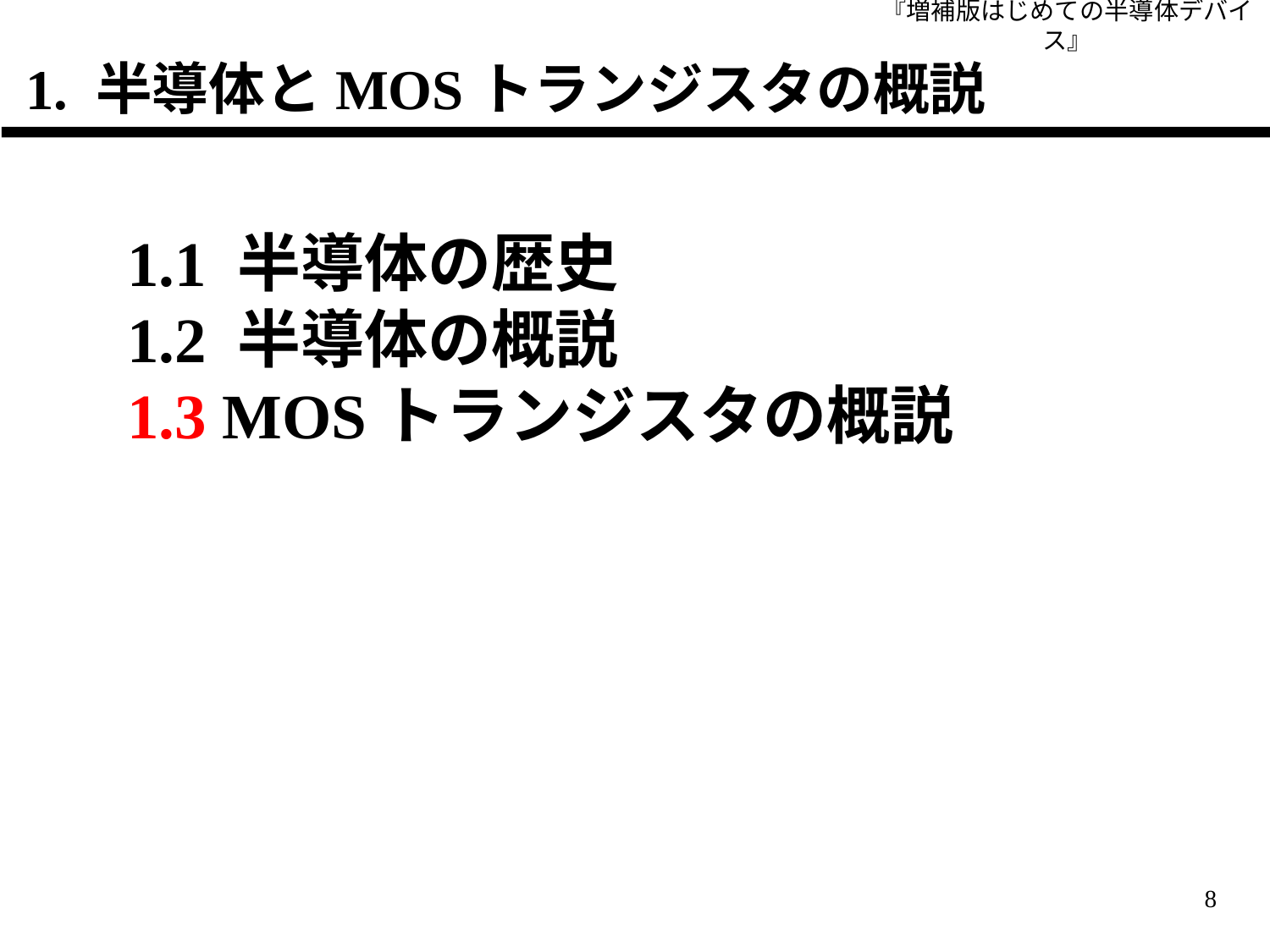

『増補版はじめての半導体デバイス』
1. 半導体とMOSトランジスタの概説
1.1 半導体の歴史
1.2 半導体の概説
1.3 MOSトランジスタの概説
8